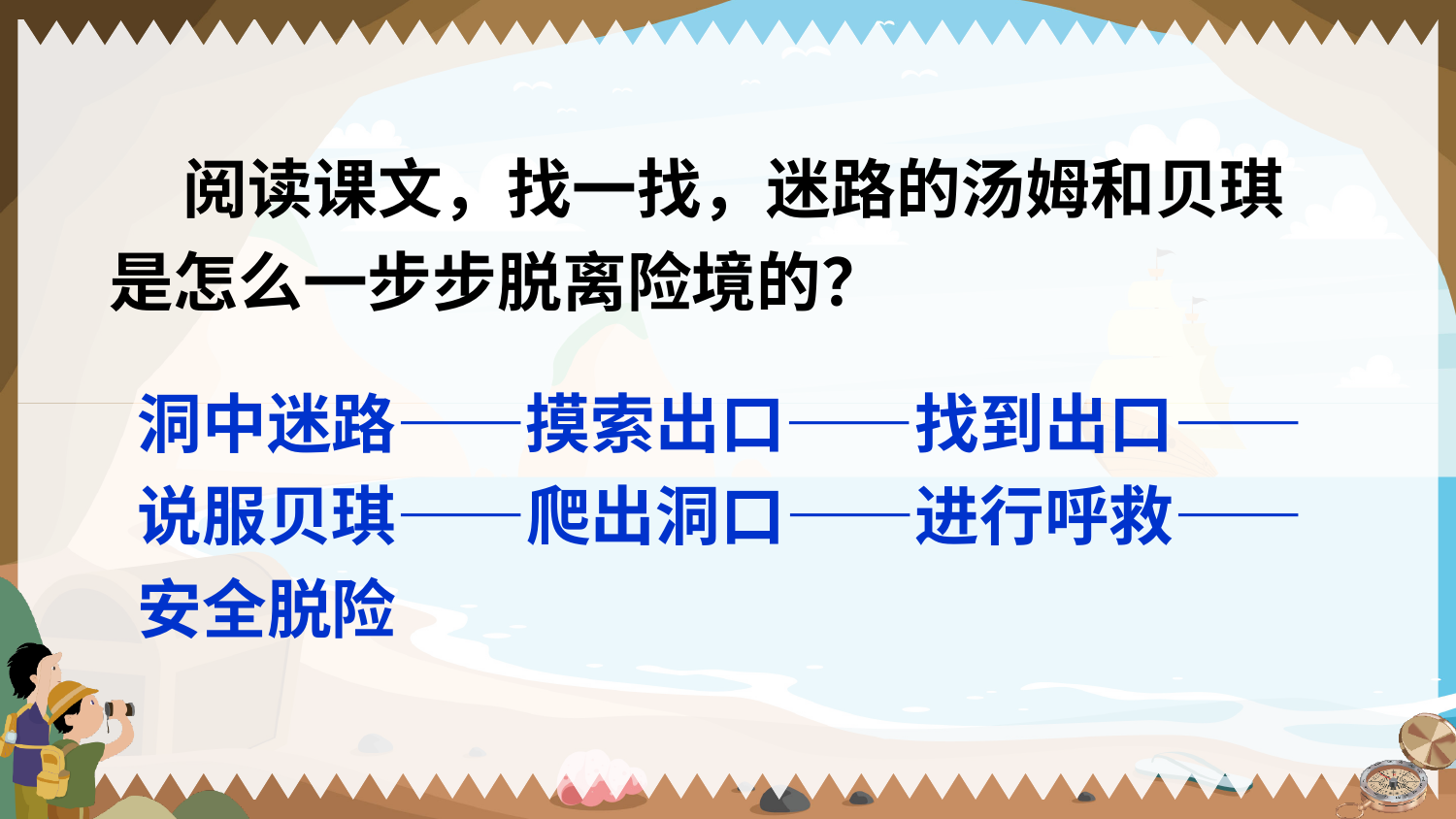

阅读课文，找一找，迷路的汤姆和贝琪是怎么一步步脱离险境的？
洞中迷路——摸索出口——找到出口——说服贝琪——爬出洞口——进行呼救——安全脱险